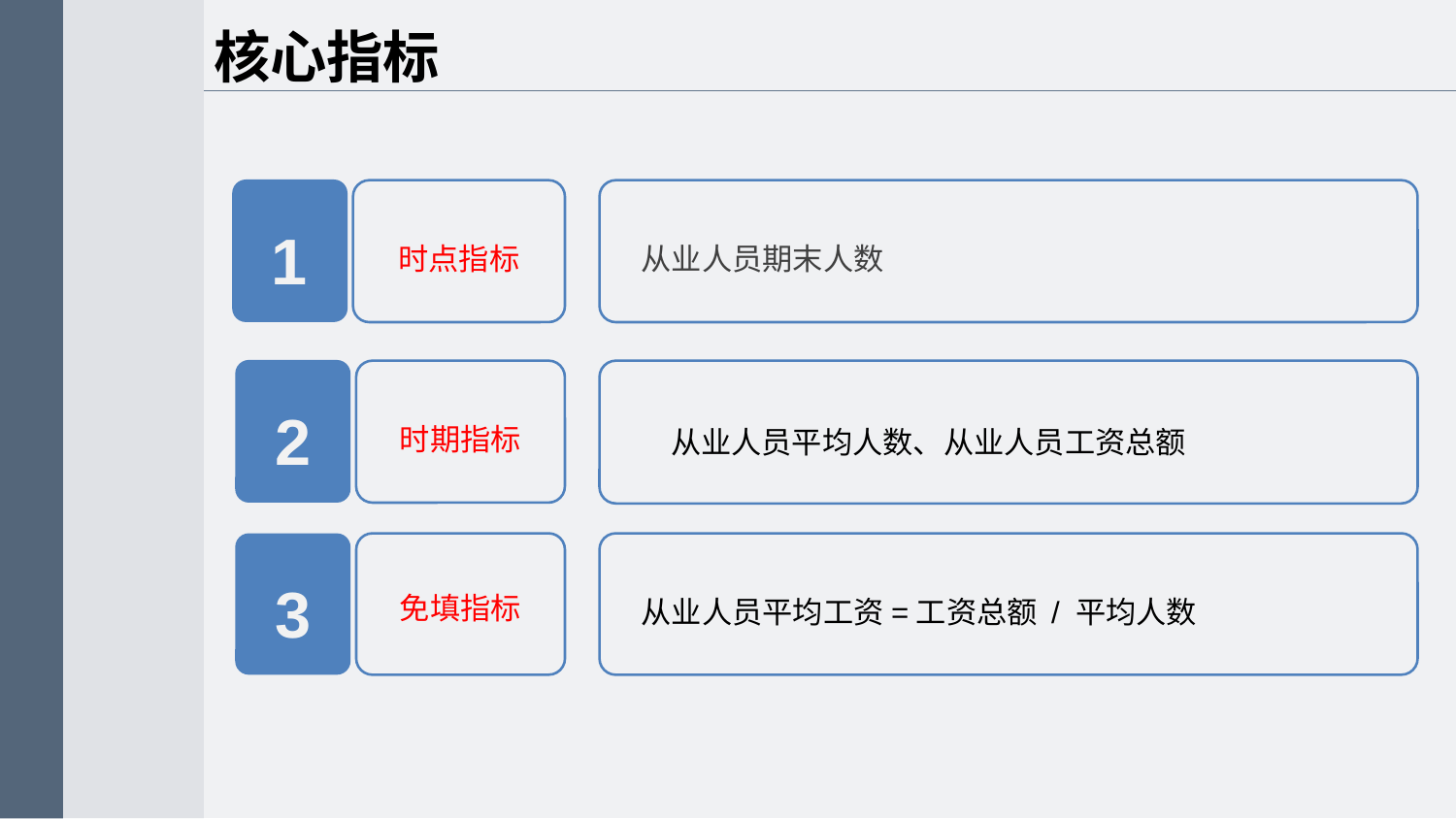

核心指标
1
时点指标
2
时期指标
3
免填指标
    从业人员期末人数
从业人员平均人数、从业人员工资总额
    从业人员平均工资=工资总额 / 平均人数